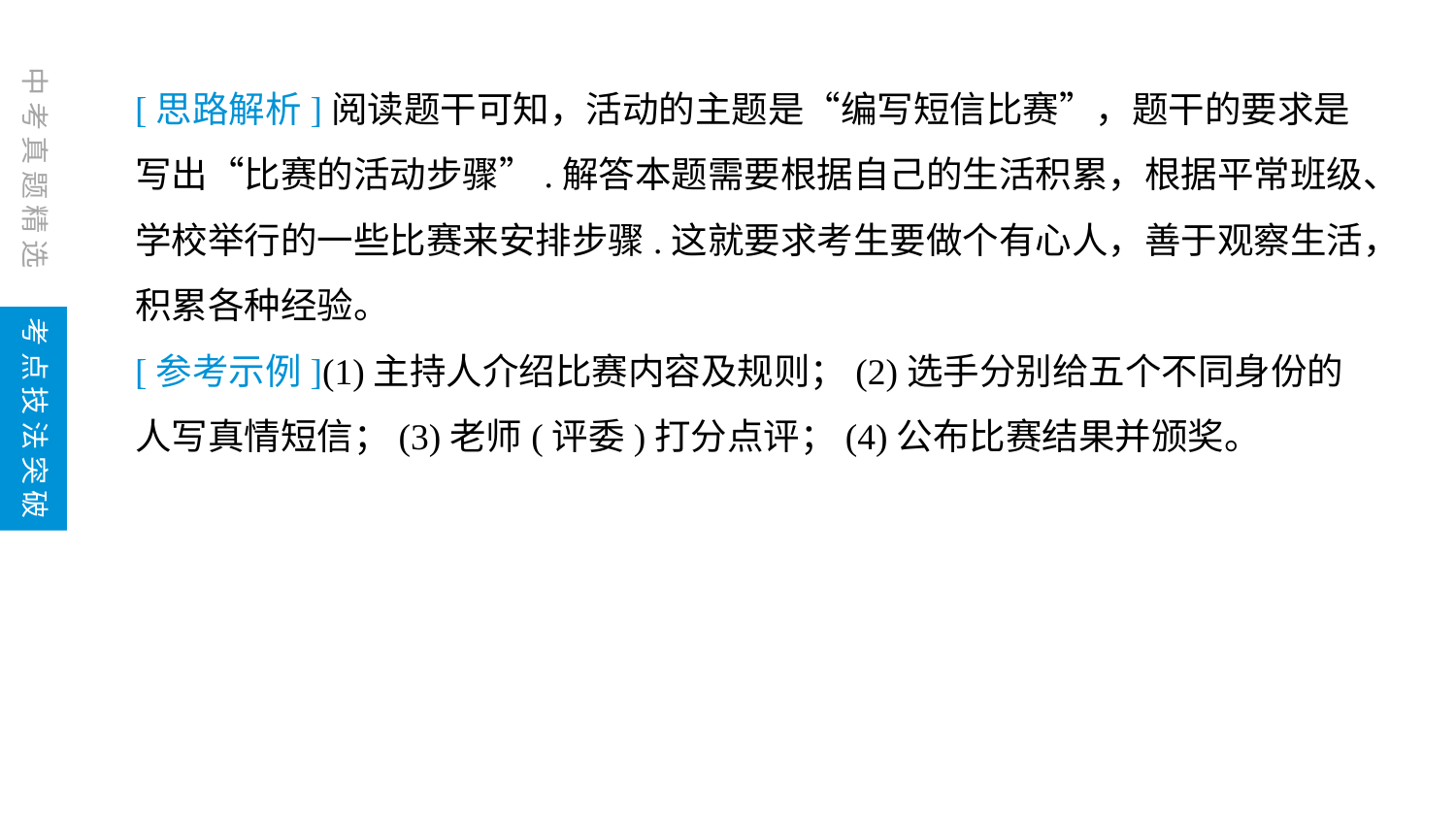

[思路解析]阅读题干可知，活动的主题是“编写短信比赛”，题干的要求是写出“比赛的活动步骤”.解答本题需要根据自己的生活积累，根据平常班级、学校举行的一些比赛来安排步骤.这就要求考生要做个有心人，善于观察生活，积累各种经验。
[参考示例](1)主持人介绍比赛内容及规则；(2)选手分别给五个不同身份的人写真情短信；(3)老师(评委)打分点评；(4)公布比赛结果并颁奖。